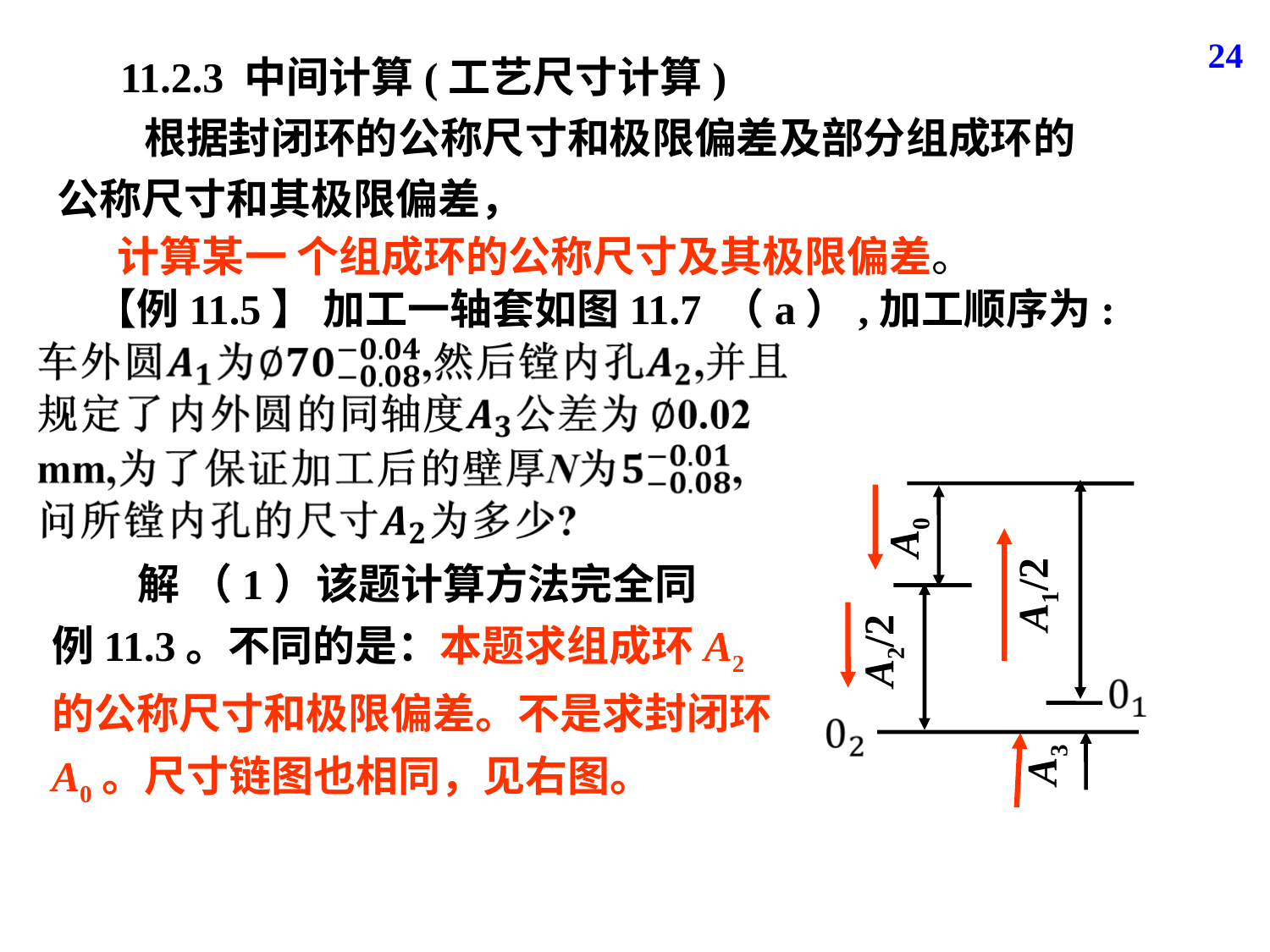

24
11.2.3 中间计算(工艺尺寸计算)
        根据封闭环的公称尺寸和极限偏差及部分组成环的公称尺寸和其极限偏差，
计算某一 个组成环的公称尺寸及其极限偏差。
      【例11.5】 加工一轴套如图11.7 （a）,加工顺序为:

A1/2

A0

A2/2

A3

        解 （1）该题计算方法完全同
例11.3。不同的是：本题求组成环A2的公称尺寸和极限偏差。不是求封闭环A0。尺寸链图也相同，见右图。